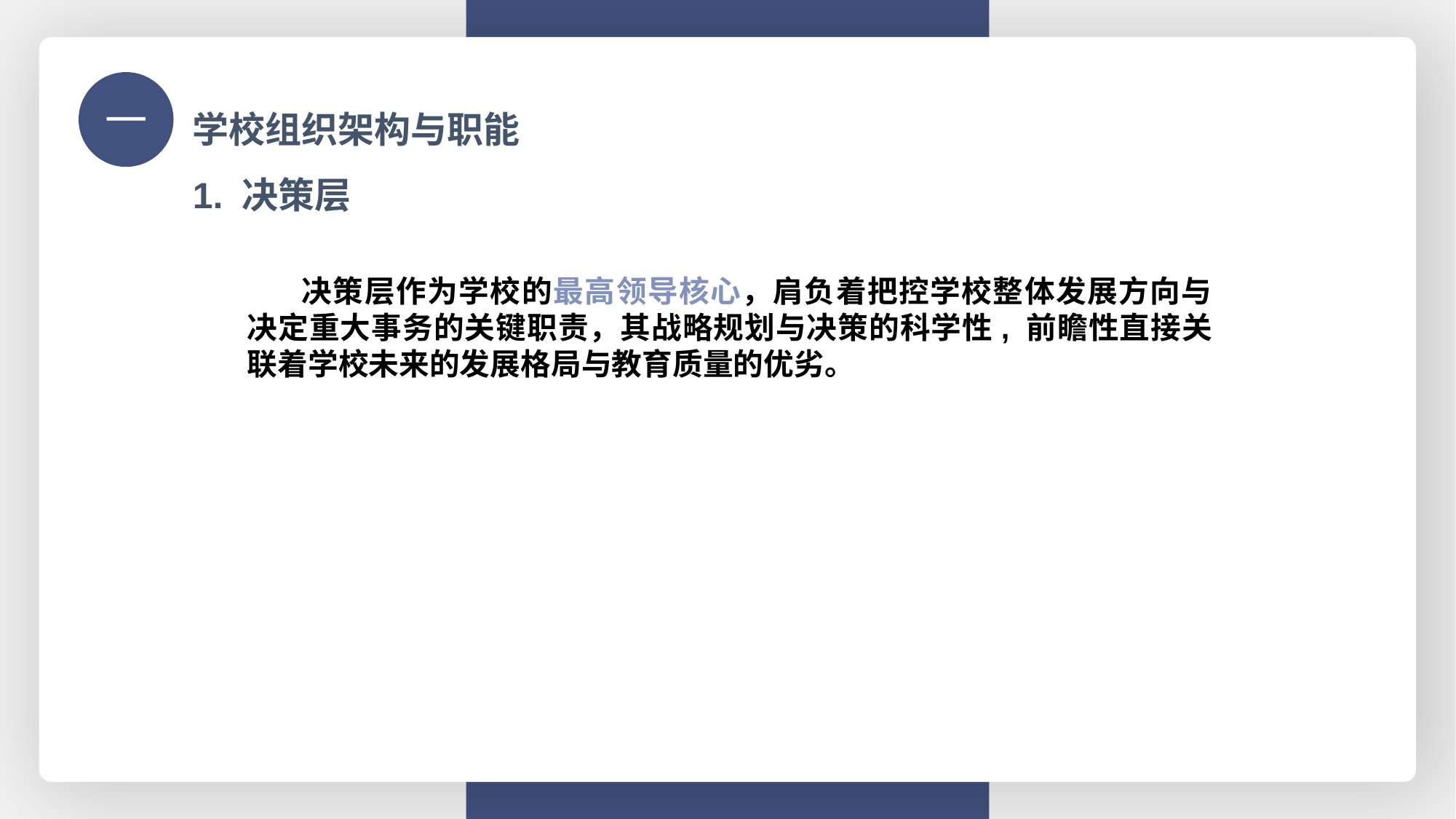

学校组织架构与职能
一
1. 决策层
决策层作为学校的最高领导核心，肩负着把控学校整体发展方向与决定重大事务的关键职责，其战略规划与决策的科学性, 前瞻性直接关联着学校未来的发展格局与教育质量的优劣。